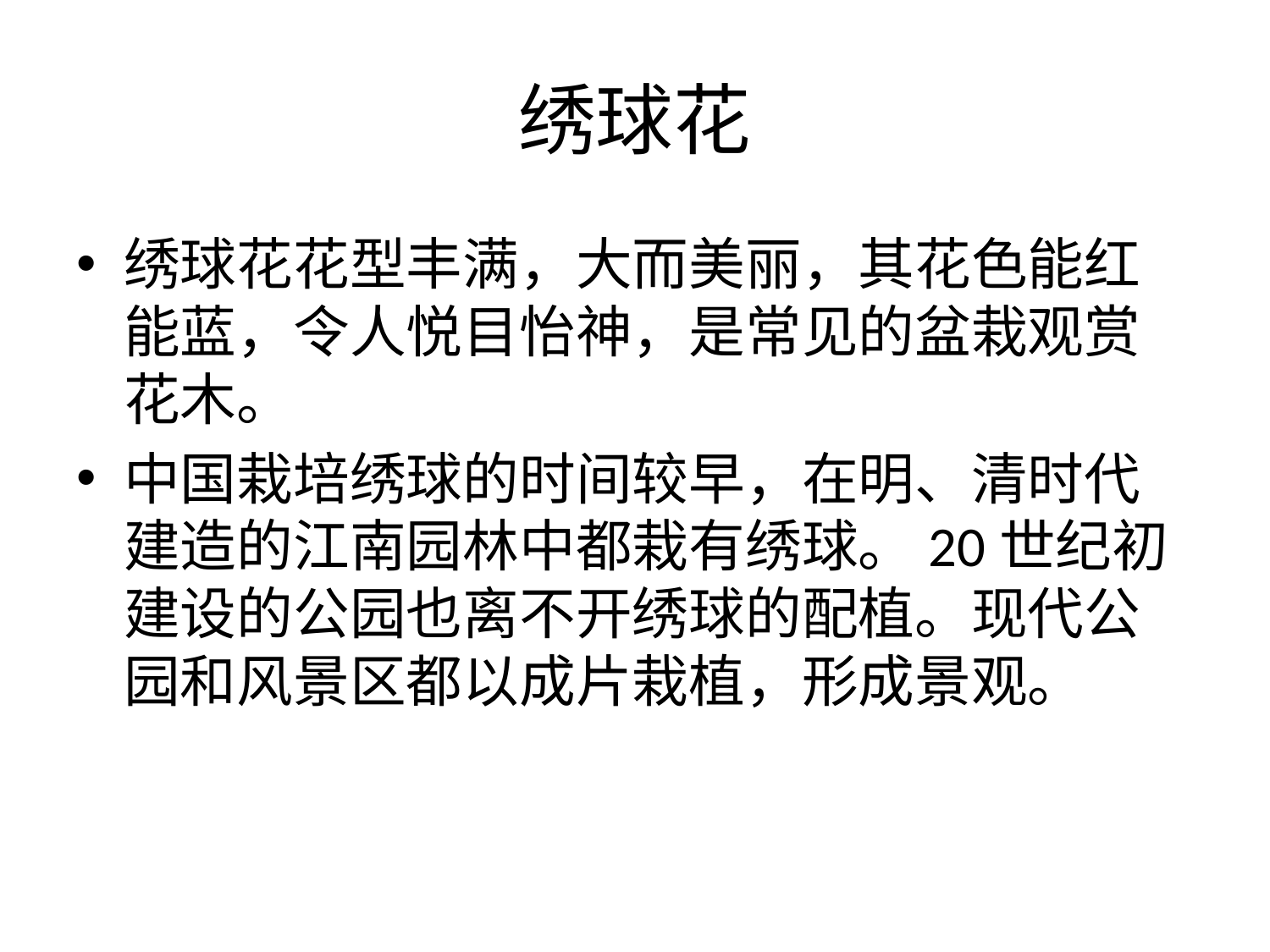

# 绣球花
绣球花花型丰满，大而美丽，其花色能红能蓝，令人悦目怡神，是常见的盆栽观赏花木。
中国栽培绣球的时间较早，在明、清时代建造的江南园林中都栽有绣球。20世纪初建设的公园也离不开绣球的配植。现代公园和风景区都以成片栽植，形成景观。